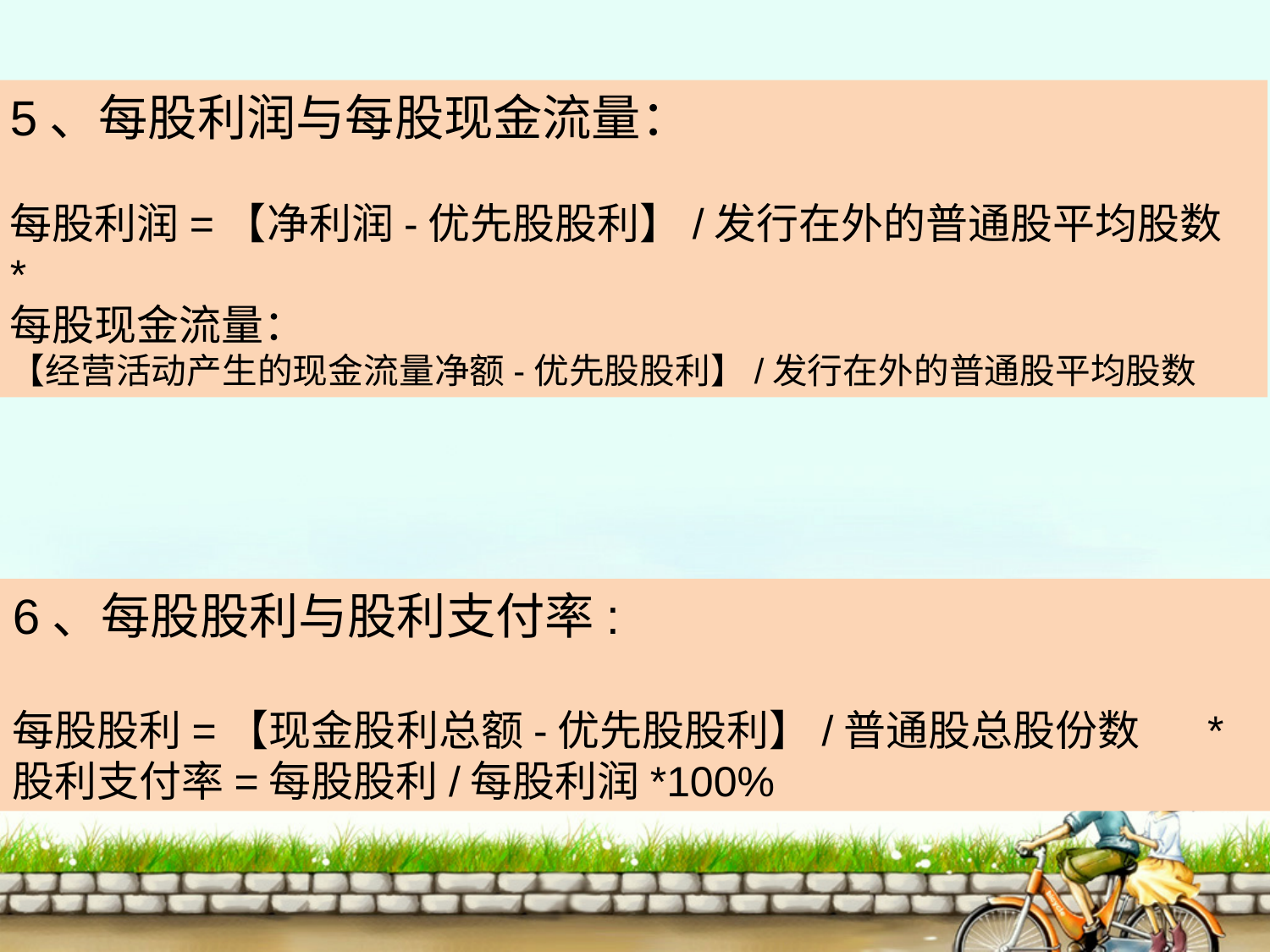

5、每股利润与每股现金流量：

每股利润=【净利润-优先股股利】/发行在外的普通股平均股数 *
每股现金流量：
【经营活动产生的现金流量净额-优先股股利】/发行在外的普通股平均股数
6、每股股利与股利支付率:

每股股利=【现金股利总额-优先股股利】/普通股总股份数      *
股利支付率=每股股利/每股利润*100%